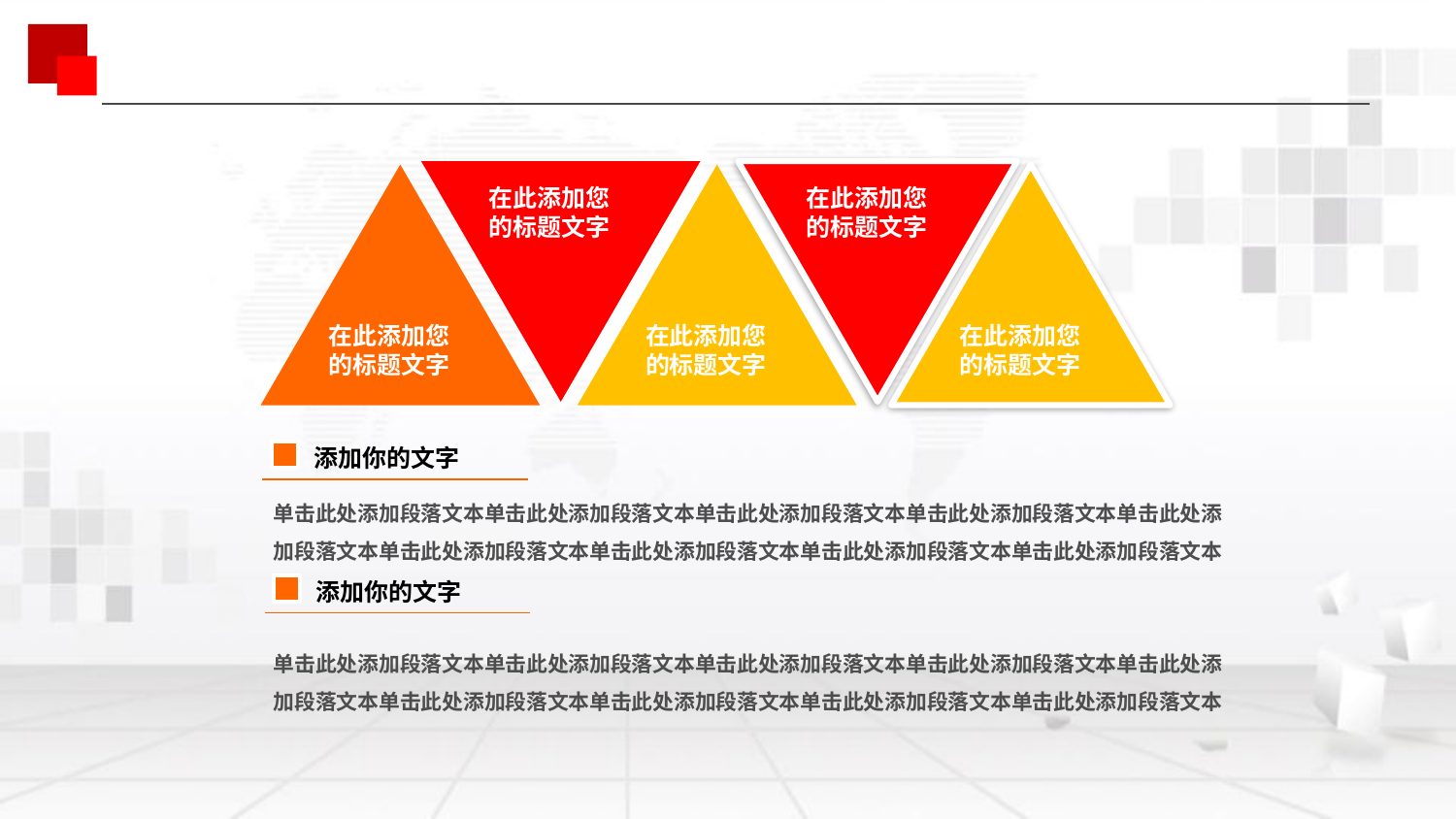

在此添加您的标题文字
在此添加您的标题文字
在此添加您的标题文字
在此添加您的标题文字
在此添加您的标题文字
添加你的文字

单击此处添加段落文本单击此处添加段落文本单击此处添加段落文本单击此处添加段落文本单击此处添加段落文本单击此处添加段落文本单击此处添加段落文本单击此处添加段落文本单击此处添加段落文本
添加你的文字

单击此处添加段落文本单击此处添加段落文本单击此处添加段落文本单击此处添加段落文本单击此处添加段落文本单击此处添加段落文本单击此处添加段落文本单击此处添加段落文本单击此处添加段落文本